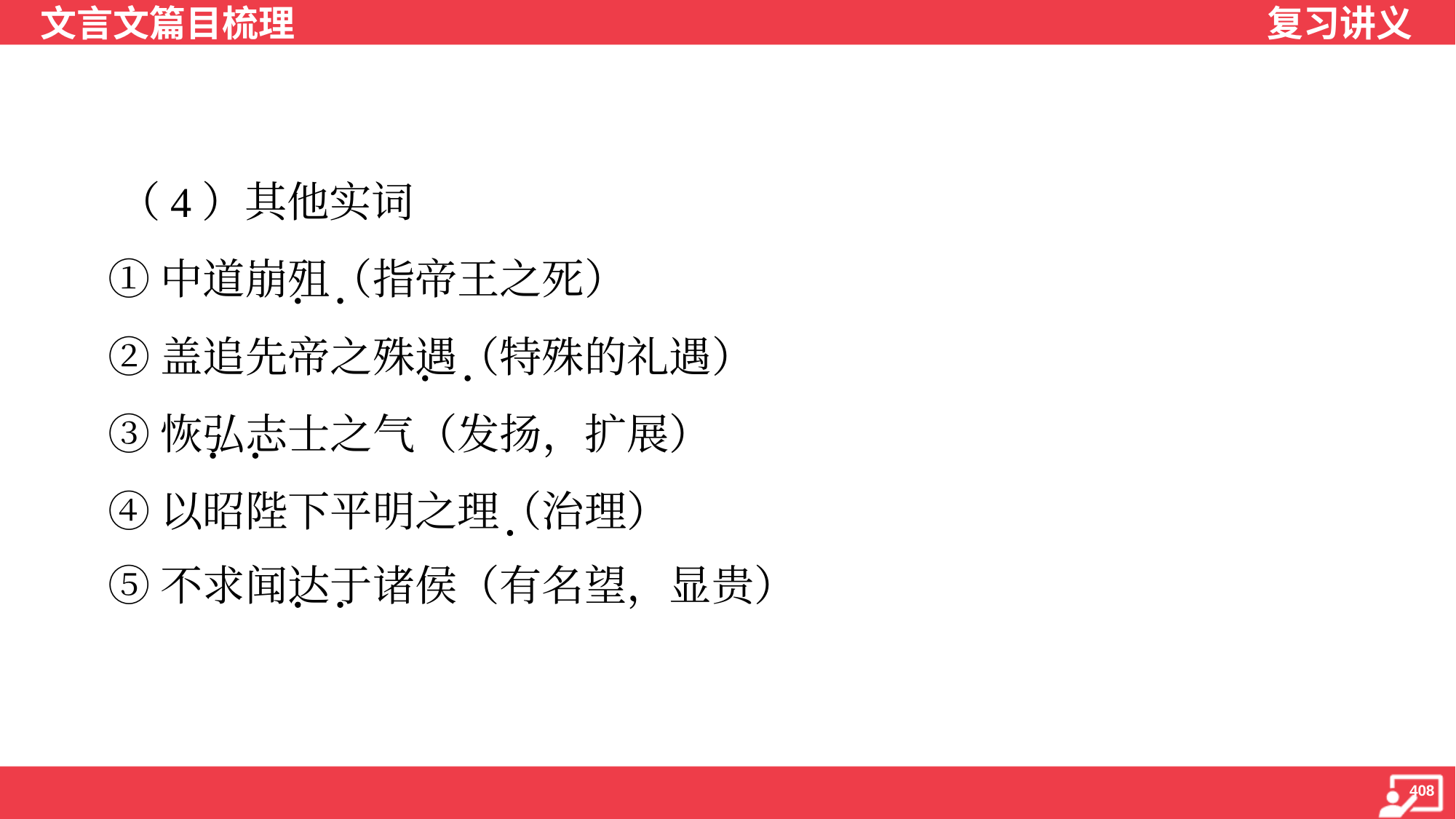

（4）其他实词
    ①中道崩殂（指帝王之死）
    ②盖追先帝之殊遇（特殊的礼遇）
    ③恢弘志士之气（发扬，扩展）
    ④以昭陛下平明之理（治理）
    ⑤不求闻达于诸侯（有名望，显贵）